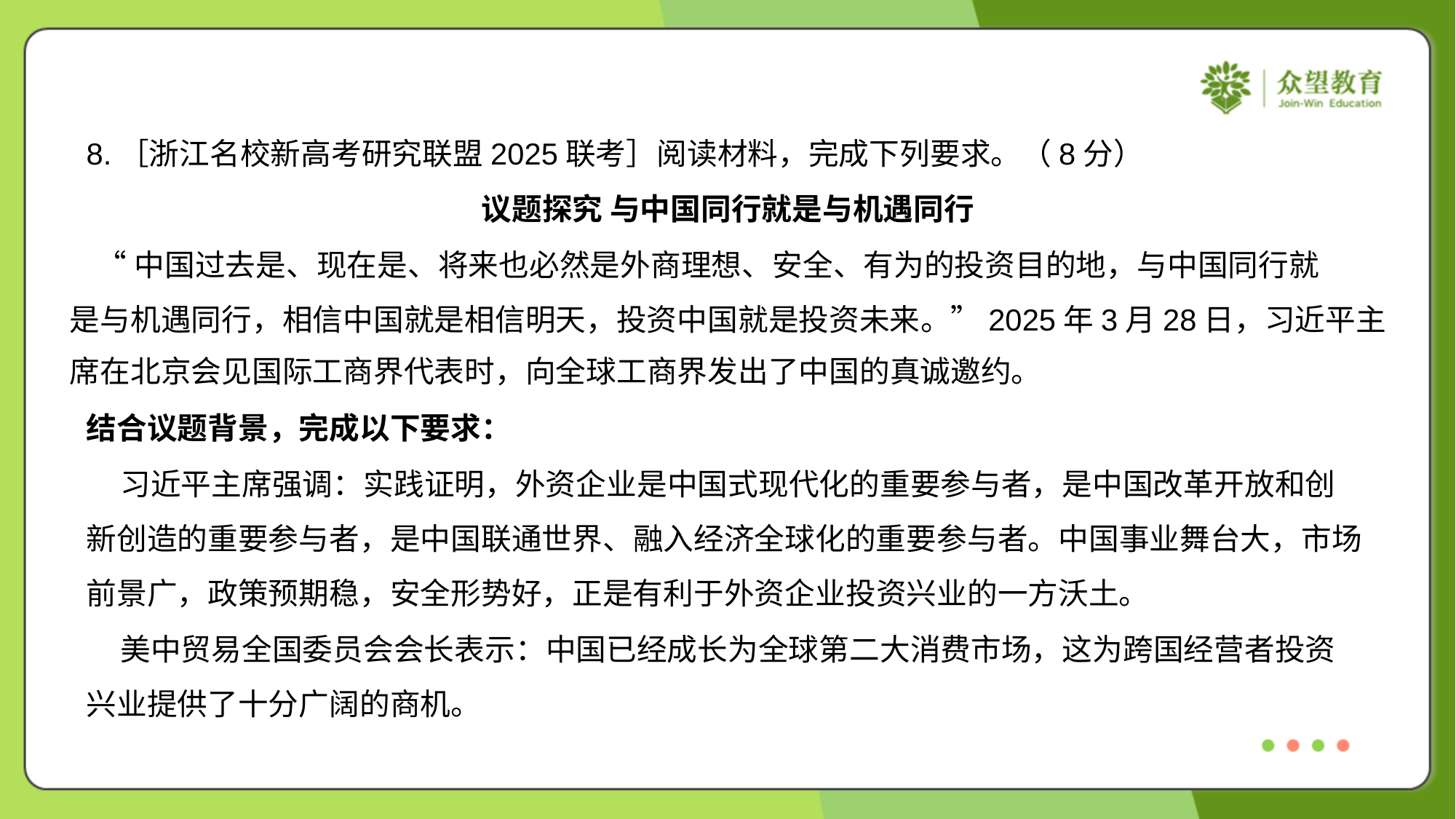

8.［浙江名校新高考研究联盟2025联考］阅读材料，完成下列要求。（8分）
议题探究 与中国同行就是与机遇同行
    “中国过去是、现在是、将来也必然是外商理想、安全、有为的投资目的地，与中国同行就
是与机遇同行，相信中国就是相信明天，投资中国就是投资未来。”2025年3月28日，习近平主
席在北京会见国际工商界代表时，向全球工商界发出了中国的真诚邀约。
结合议题背景，完成以下要求：
    习近平主席强调：实践证明，外资企业是中国式现代化的重要参与者，是中国改革开放和创
新创造的重要参与者，是中国联通世界、融入经济全球化的重要参与者。中国事业舞台大，市场
前景广，政策预期稳，安全形势好，正是有利于外资企业投资兴业的一方沃土。
    美中贸易全国委员会会长表示：中国已经成长为全球第二大消费市场，这为跨国经营者投资
兴业提供了十分广阔的商机。